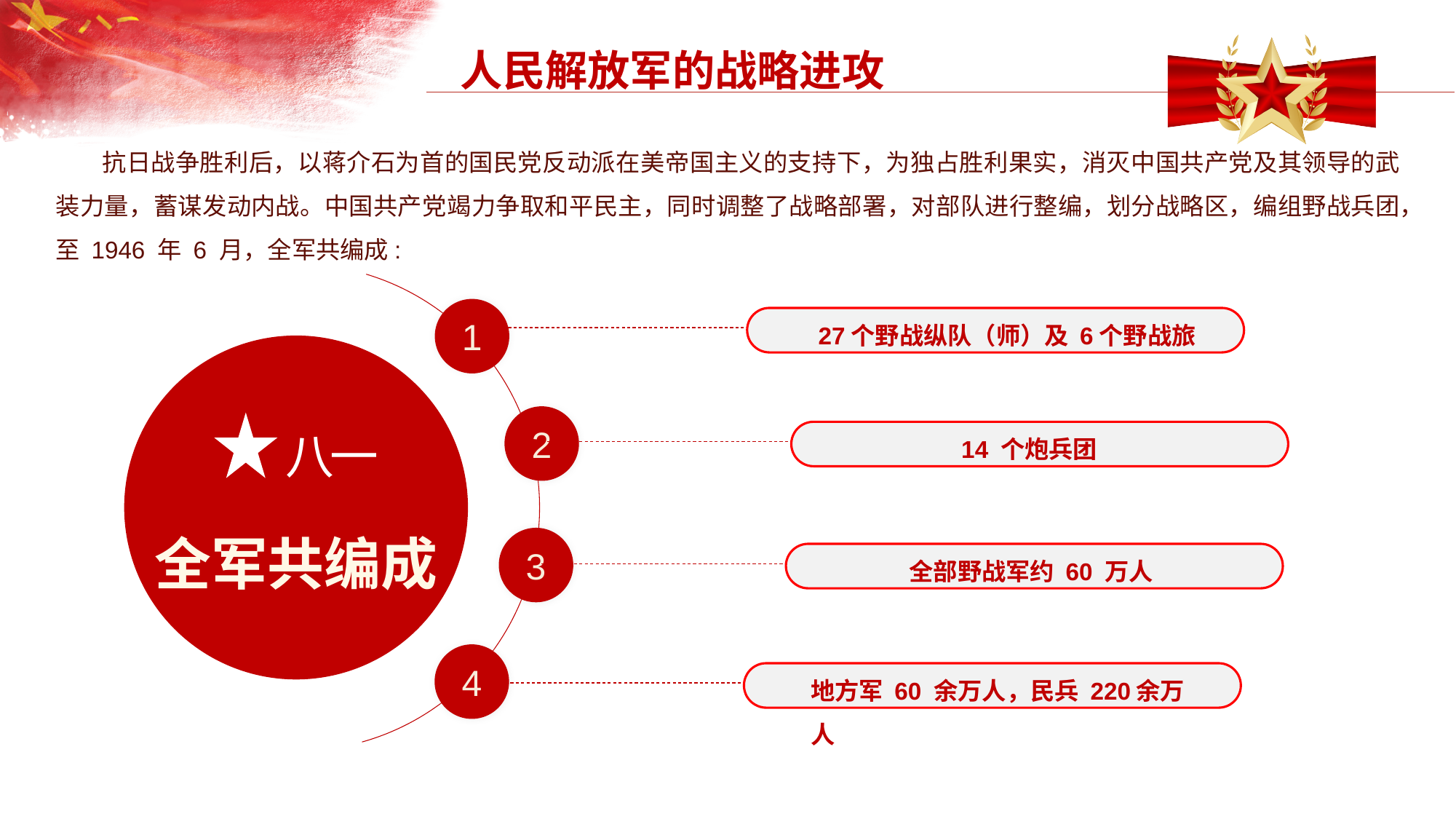

人民解放军的战略进攻
       抗日战争胜利后，以蒋介石为首的国民党反动派在美帝国主义的支持下，为独占胜利果实，消灭中国共产党及其领导的武装力量，蓄谋发动内战。中国共产党竭力争取和平民主，同时调整了战略部署，对部队进行整编，划分战略区，编组野战兵团，至 1946 年 6 月，全军共编成:

1

27个野战纵队（师）及 6个野战旅

全军共编成

八一
2

 14 个炮兵团
3

全部野战军约 60 万人
4

地方军 60 余万人，民兵 220余万人